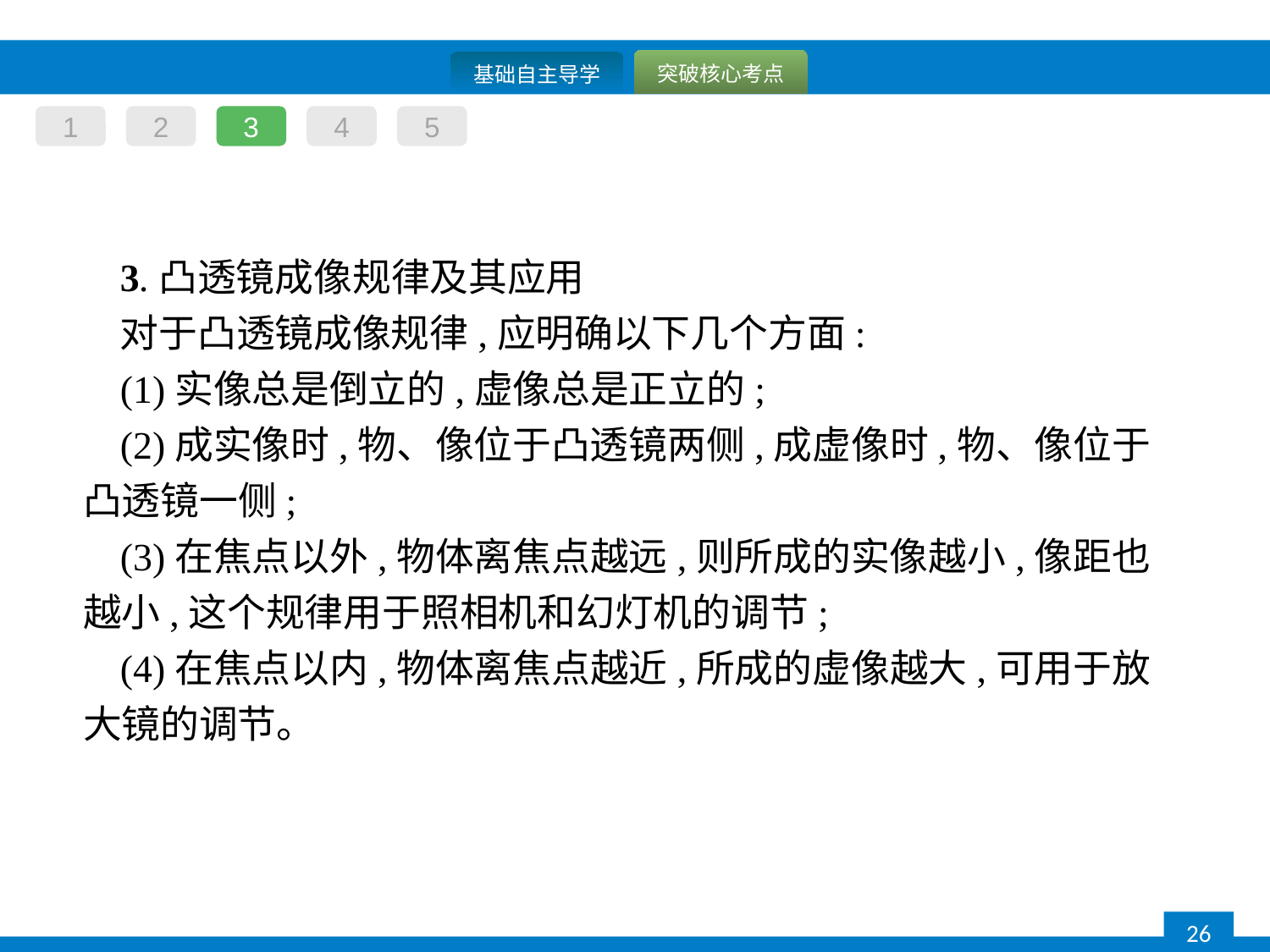

1
2
3
4
5
3.凸透镜成像规律及其应用
对于凸透镜成像规律,应明确以下几个方面:
(1)实像总是倒立的,虚像总是正立的;
(2)成实像时,物、像位于凸透镜两侧,成虚像时,物、像位于凸透镜一侧;
(3)在焦点以外,物体离焦点越远,则所成的实像越小,像距也越小,这个规律用于照相机和幻灯机的调节;
(4)在焦点以内,物体离焦点越近,所成的虚像越大,可用于放大镜的调节。